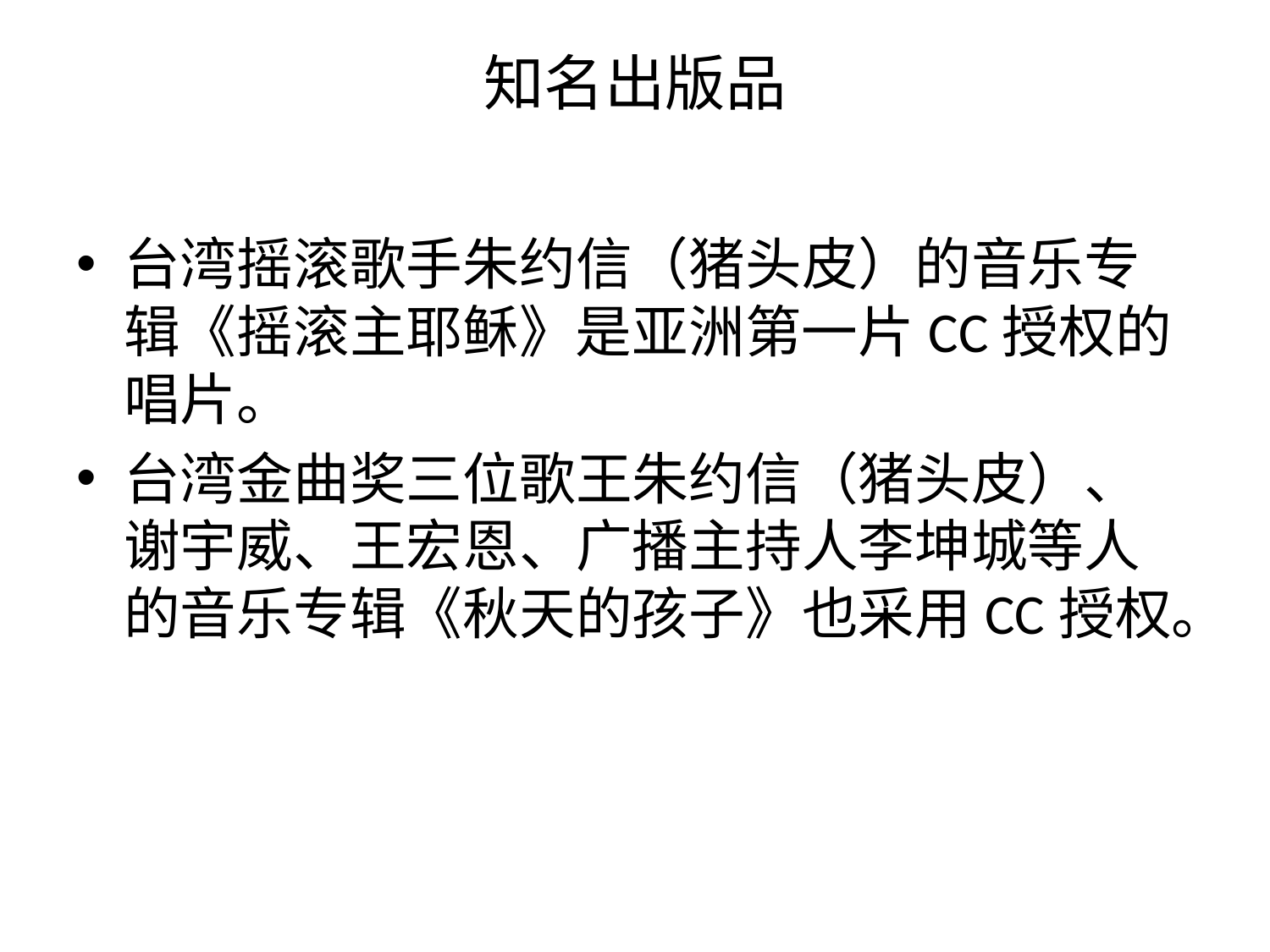

# 知名出版品
台湾摇滚歌手朱约信（猪头皮）的音乐专辑《摇滚主耶稣》是亚洲第一片CC授权的唱片。
台湾金曲奖三位歌王朱约信（猪头皮）、谢宇威、王宏恩、广播主持人李坤城等人的音乐专辑《秋天的孩子》也采用CC授权。